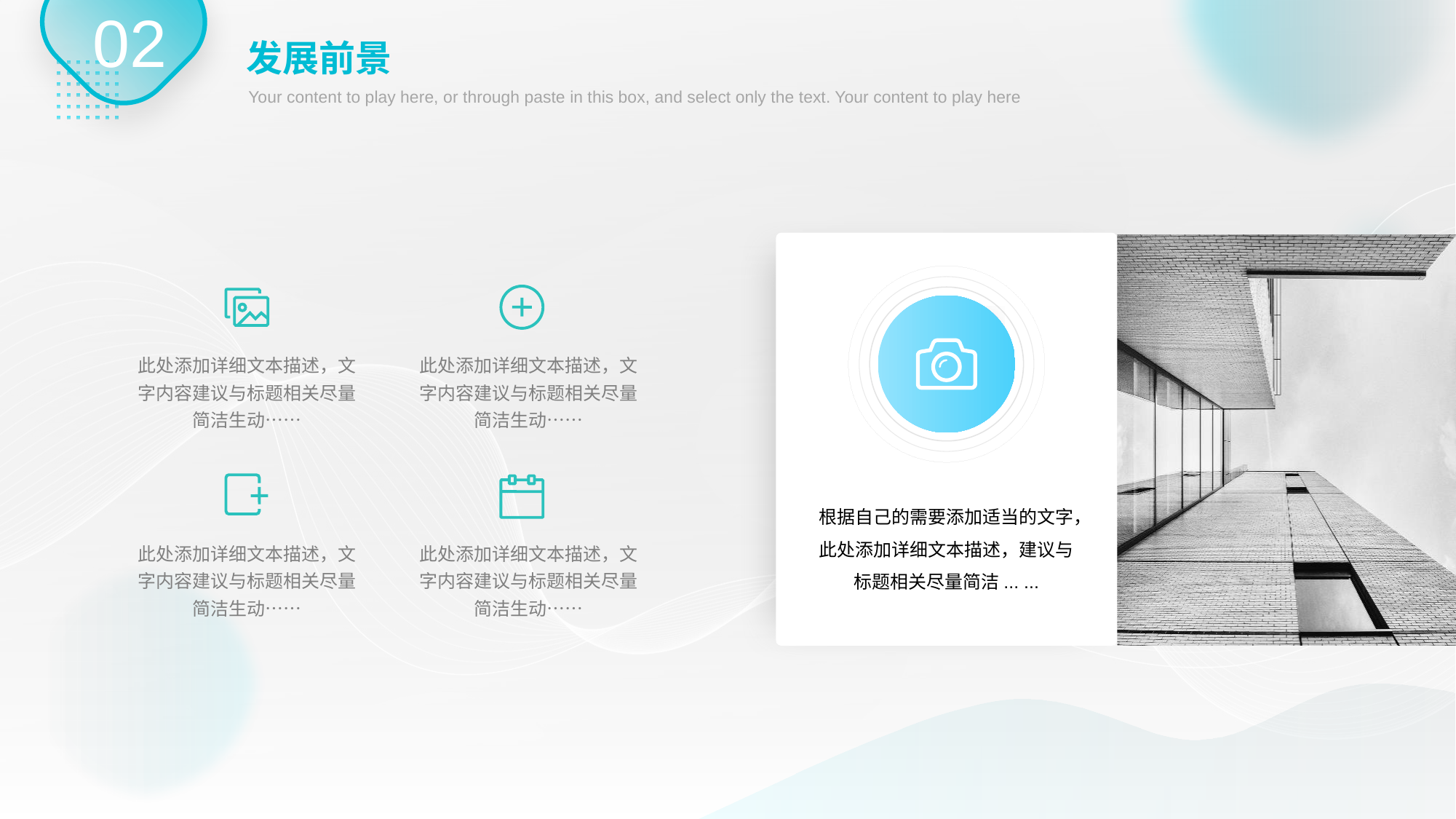

02
发展前景
Your content to play here, or through paste in this box, and select only the text. Your content to play here

此处添加详细文本描述，文字内容建议与标题相关尽量简洁生动……
此处添加详细文本描述，文字内容建议与标题相关尽量简洁生动……

根据自己的需要添加适当的文字，此处添加详细文本描述，建议与标题相关尽量简洁... ...
此处添加详细文本描述，文字内容建议与标题相关尽量简洁生动……
此处添加详细文本描述，文字内容建议与标题相关尽量简洁生动……